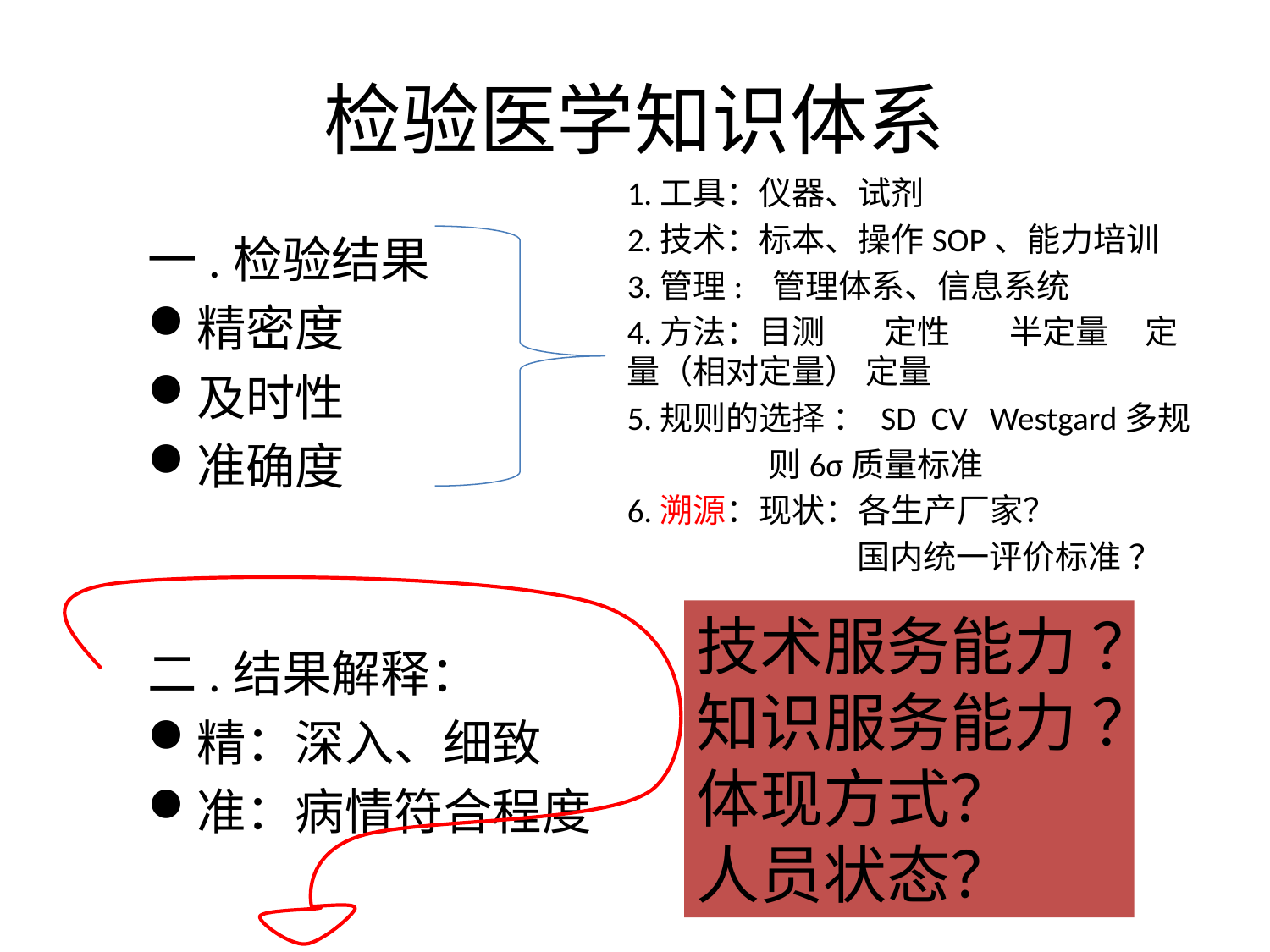

# 检验医学知识体系
1.工具：仪器、试剂
2.技术：标本、操作SOP、能力培训
3.管理:   管理体系、信息系统
4.方法：目测        定性        半定量     定量（相对定量） 定量
5.规则的选择 ： SD  CV   Westgard多规
                  则6σ质量标准
6.溯源：现状：各生产厂家？
                              国内统一评价标准 ？
                              参考系统？
一.检验结果
精密度
及时性
准确度

二.结果解释：
精：深入、细致
准：病情符合程度

技术服务能力 ？
知识服务能力 ？
体现方式？
人员状态？